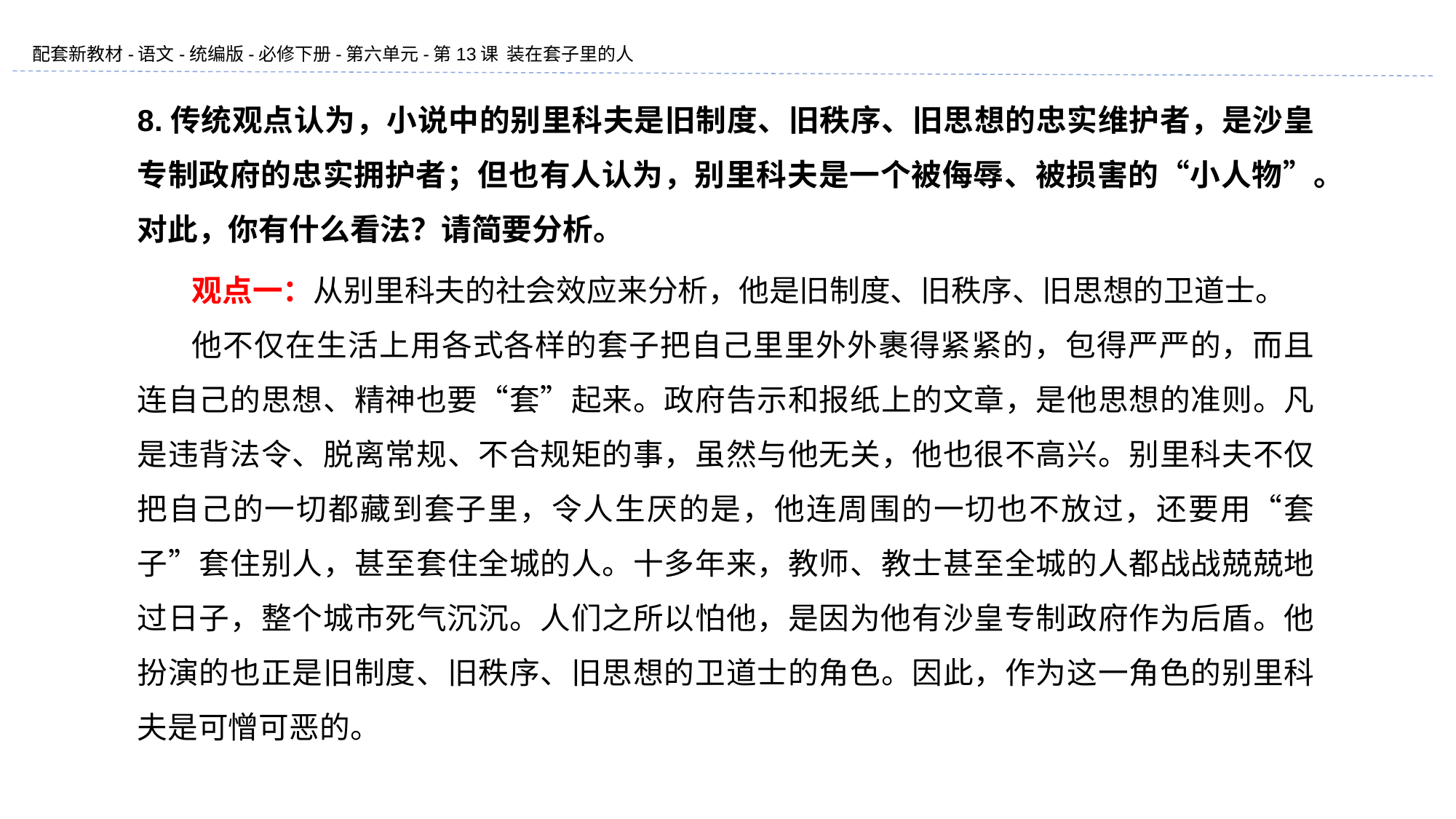

8.传统观点认为，小说中的别里科夫是旧制度、旧秩序、旧思想的忠实维护者，是沙皇专制政府的忠实拥护者；但也有人认为，别里科夫是一个被侮辱、被损害的“小人物”。对此，你有什么看法？请简要分析。
观点一：从别里科夫的社会效应来分析，他是旧制度、旧秩序、旧思想的卫道士。
他不仅在生活上用各式各样的套子把自己里里外外裹得紧紧的，包得严严的，而且连自己的思想、精神也要“套”起来。政府告示和报纸上的文章，是他思想的准则。凡是违背法令、脱离常规、不合规矩的事，虽然与他无关，他也很不高兴。别里科夫不仅把自己的一切都藏到套子里，令人生厌的是，他连周围的一切也不放过，还要用“套子”套住别人，甚至套住全城的人。十多年来，教师、教士甚至全城的人都战战兢兢地过日子，整个城市死气沉沉。人们之所以怕他，是因为他有沙皇专制政府作为后盾。他扮演的也正是旧制度、旧秩序、旧思想的卫道士的角色。因此，作为这一角色的别里科夫是可憎可恶的。